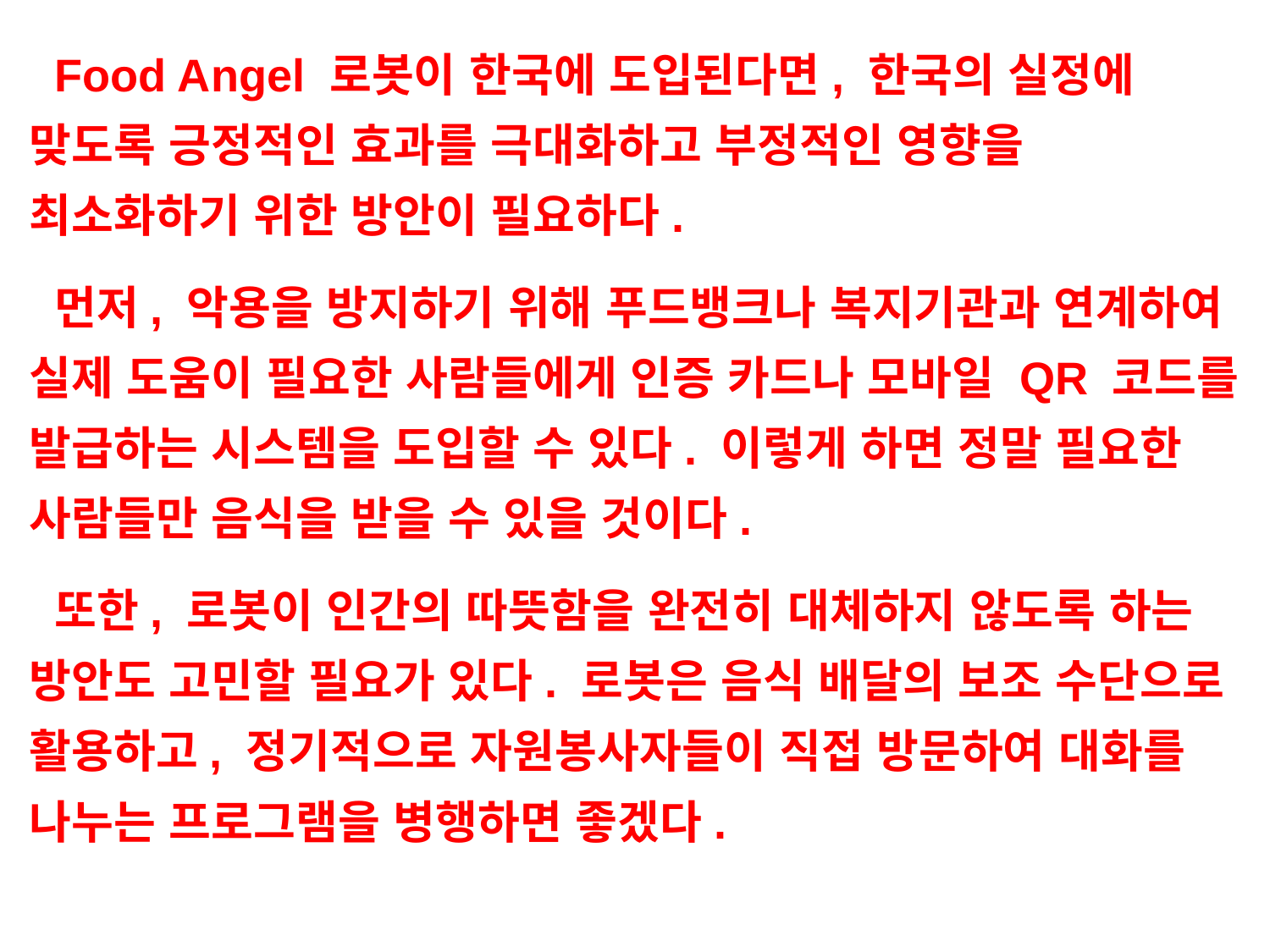

Food Angel 로봇이 한국에 도입된다면, 한국의 실정에 맞도록 긍정적인 효과를 극대화하고 부정적인 영향을 최소화하기 위한 방안이 필요하다.
먼저, 악용을 방지하기 위해 푸드뱅크나 복지기관과 연계하여 실제 도움이 필요한 사람들에게 인증 카드나 모바일 QR 코드를 발급하는 시스템을 도입할 수 있다. 이렇게 하면 정말 필요한 사람들만 음식을 받을 수 있을 것이다.
또한, 로봇이 인간의 따뜻함을 완전히 대체하지 않도록 하는 방안도 고민할 필요가 있다. 로봇은 음식 배달의 보조 수단으로 활용하고, 정기적으로 자원봉사자들이 직접 방문하여 대화를 나누는 프로그램을 병행하면 좋겠다.